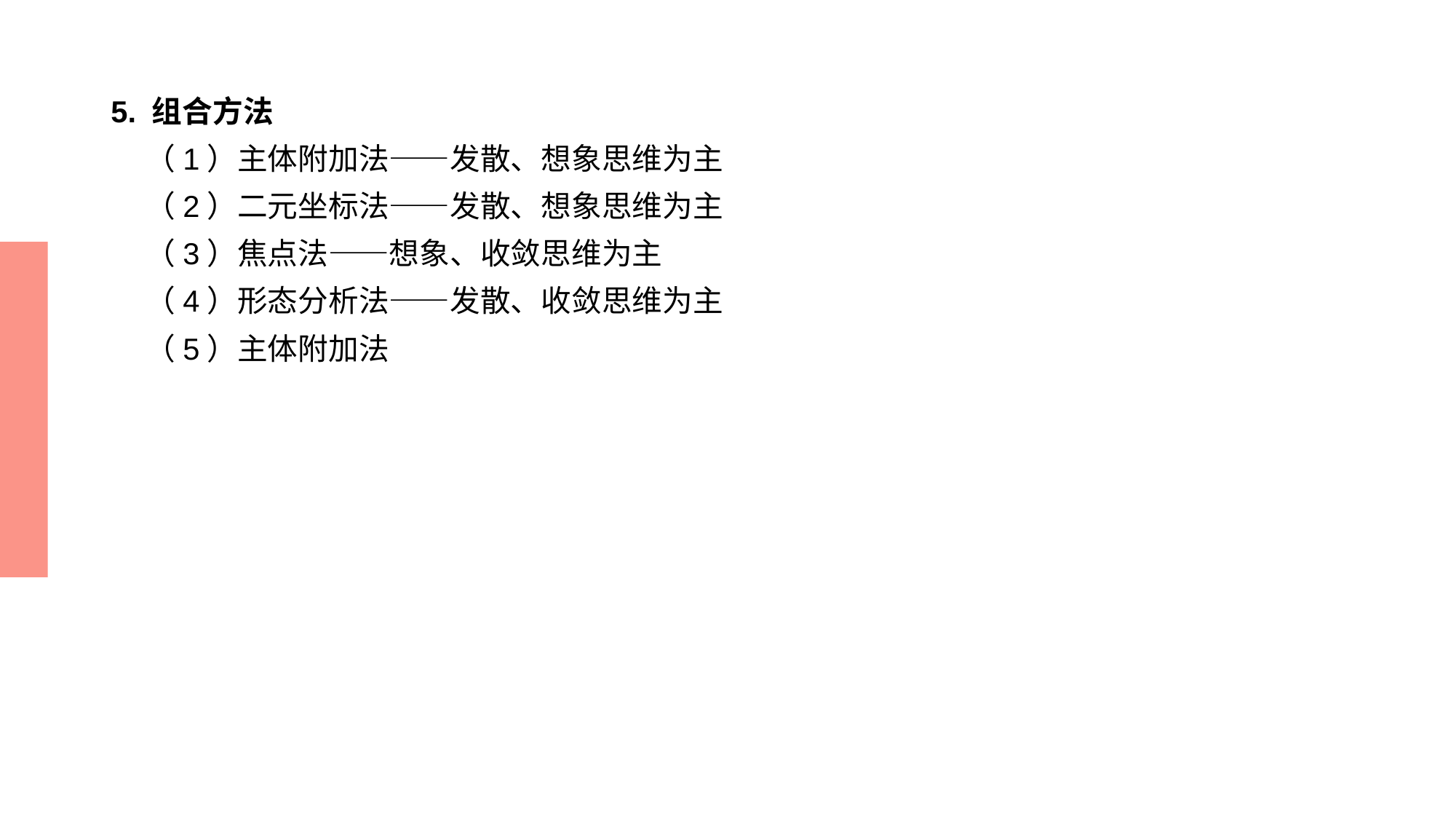

# 5. 组合方法
    （1）主体附加法——发散、想象思维为主
    （2）二元坐标法——发散、想象思维为主
    （3）焦点法——想象、收敛思维为主
    （4）形态分析法——发散、收敛思维为主
    （5）主体附加法